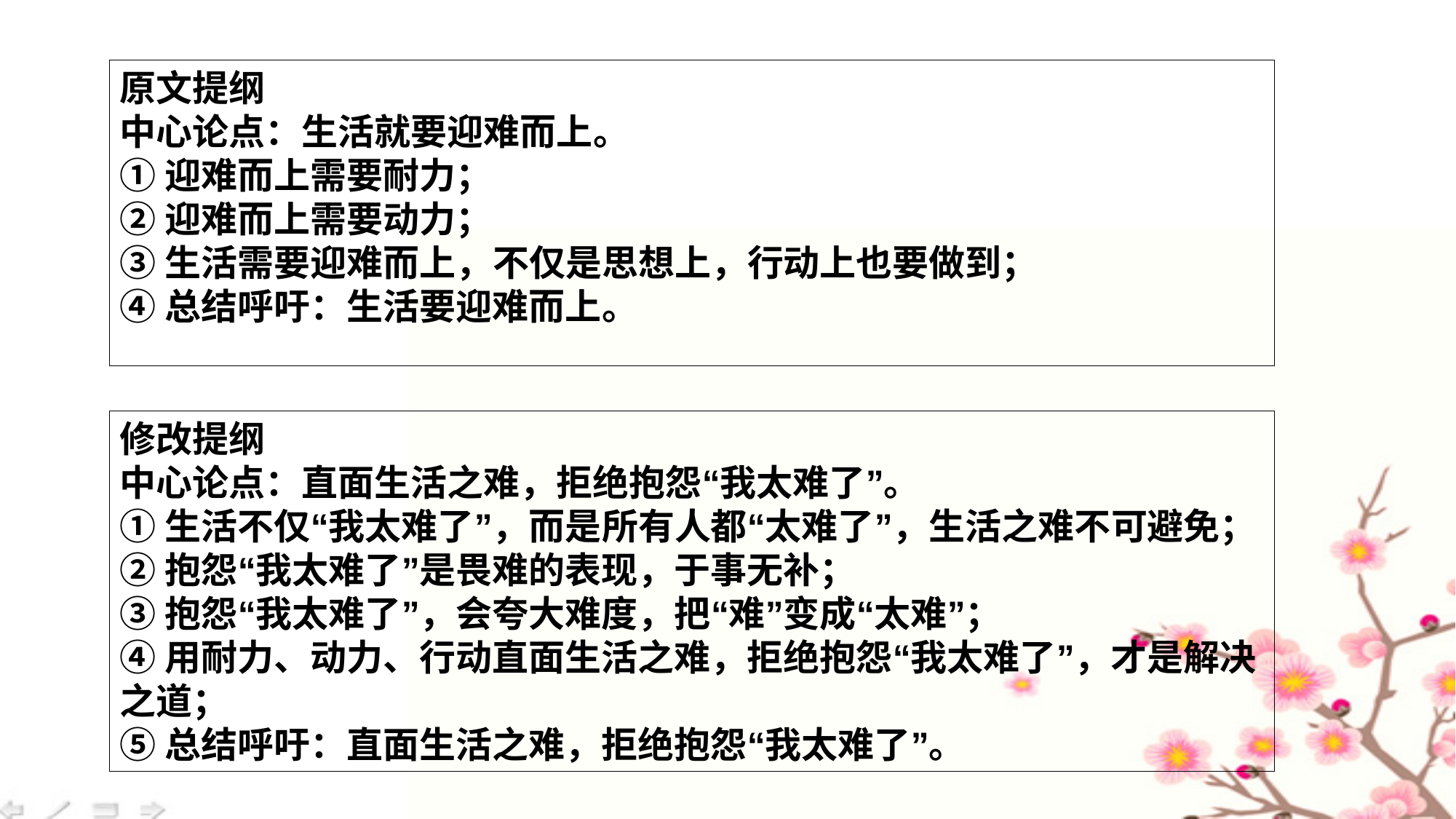

原文提纲
中心论点：生活就要迎难而上。
①迎难而上需要耐力；
②迎难而上需要动力；
③生活需要迎难而上，不仅是思想上，行动上也要做到；
④总结呼吁：生活要迎难而上。

修改提纲
中心论点：直面生活之难，拒绝抱怨“我太难了”。
①生活不仅“我太难了”，而是所有人都“太难了”，生活之难不可避免；
②抱怨“我太难了”是畏难的表现，于事无补；
③抱怨“我太难了”，会夸大难度，把“难”变成“太难”；
④用耐力、动力、行动直面生活之难，拒绝抱怨“我太难了”，才是解决之道；
⑤总结呼吁：直面生活之难，拒绝抱怨“我太难了”。